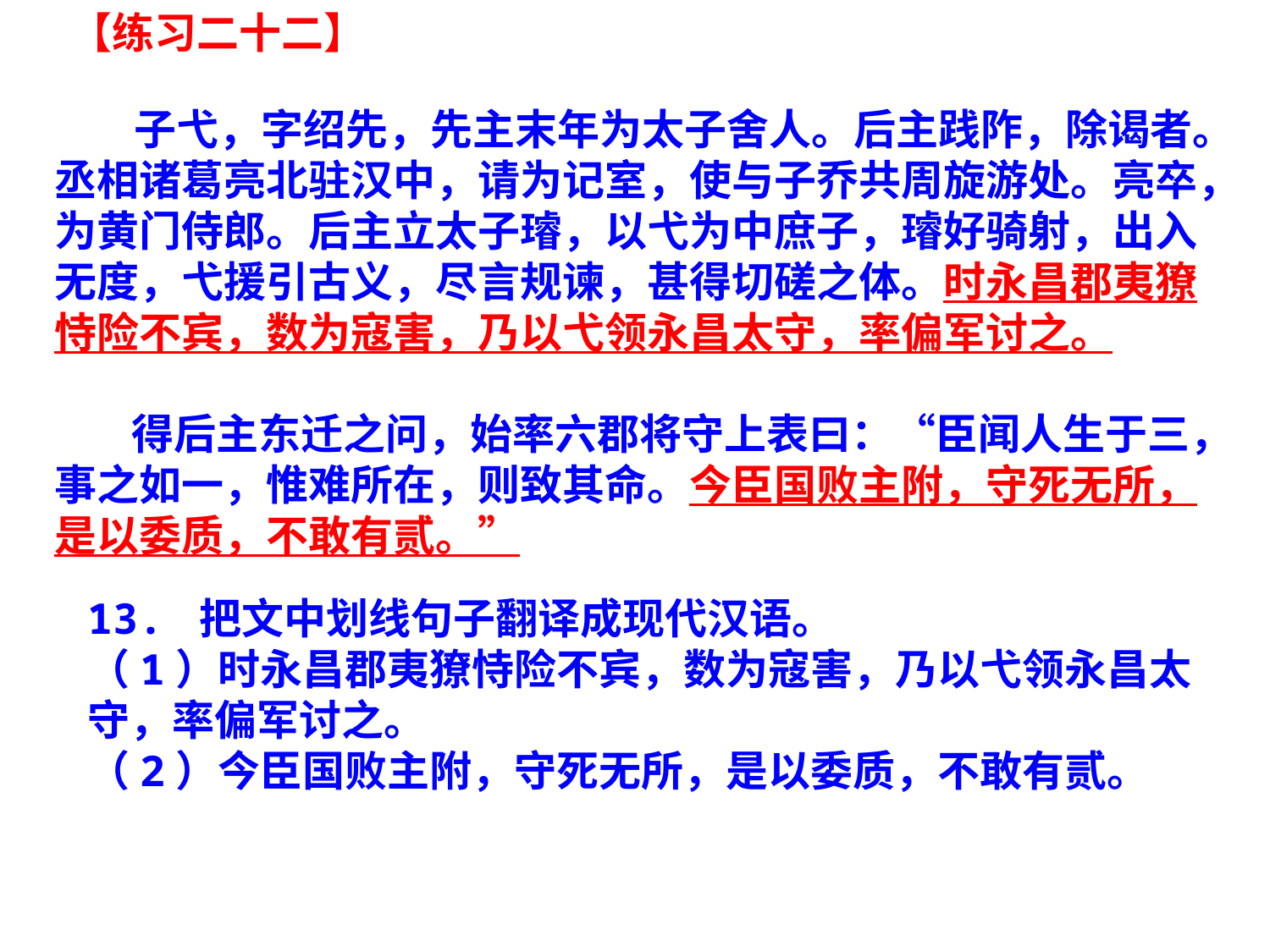

【练习二十二】
          子弋，字绍先，先主末年为太子舍人。后主践阼，除谒者。丞相诸葛亮北驻汉中，请为记室，使与子乔共周旋游处。亮卒，为黄门侍郎。后主立太子璿，以弋为中庶子，璿好骑射，出入无度，弋援引古义，尽言规谏，甚得切磋之体。时永昌郡夷獠恃险不宾，数为寇害，乃以弋领永昌太守，率偏军讨之。

       得后主东迁之问，始率六郡将守上表曰：“臣闻人生于三，事之如一，惟难所在，则致其命。今臣国败主附，守死无所，是以委质，不敢有贰。”
13. 把文中划线句子翻译成现代汉语。
（1）时永昌郡夷獠恃险不宾，数为寇害，乃以弋领永昌太守，率偏军讨之。
（2）今臣国败主附，守死无所，是以委质，不敢有贰。